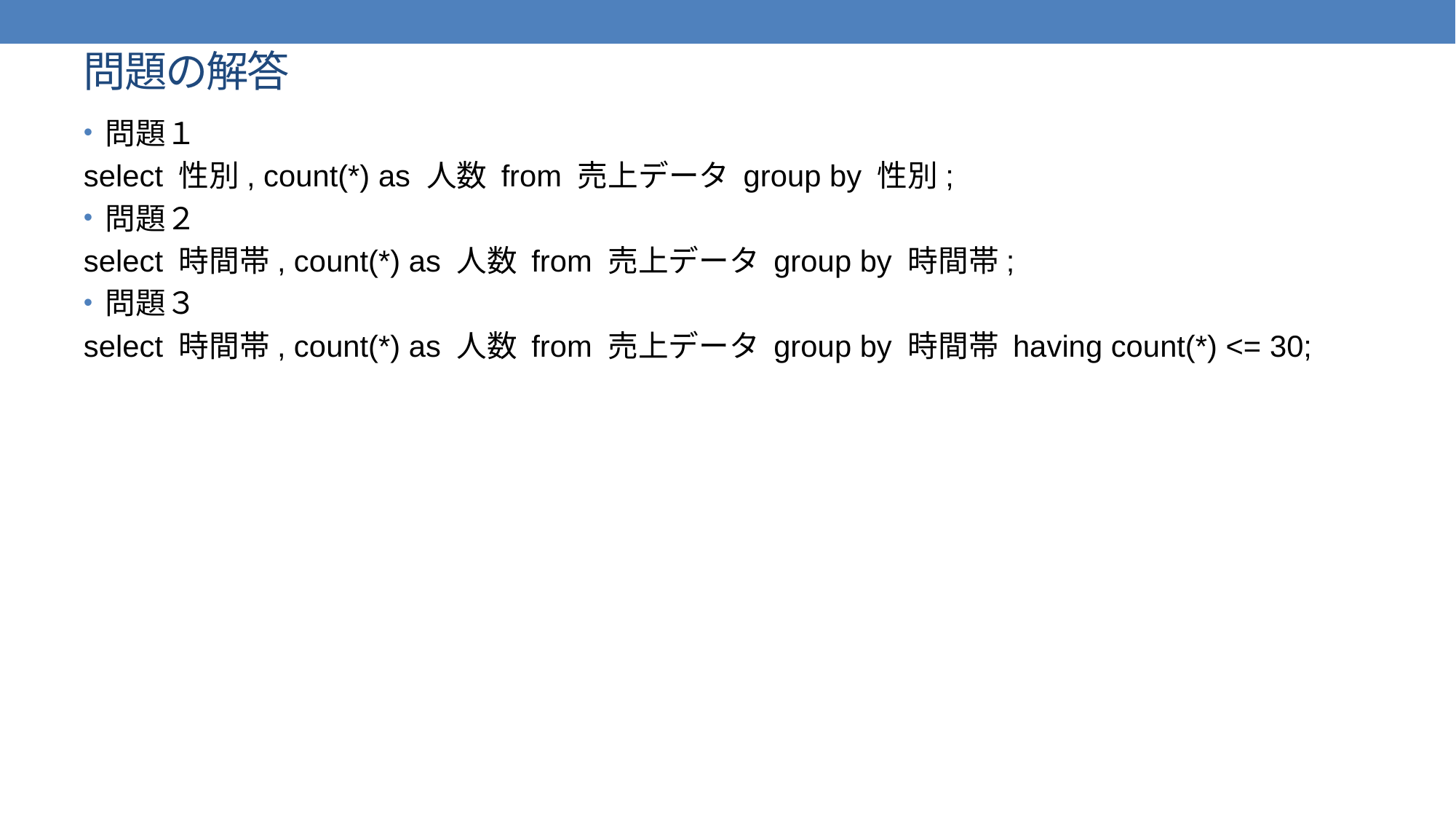

# 問題の解答
問題１
select 性別, count(*) as 人数 from 売上データ group by 性別;
問題２
select 時間帯, count(*) as 人数 from 売上データ group by 時間帯;
問題３
select 時間帯, count(*) as 人数 from 売上データ group by 時間帯 having count(*) <= 30;